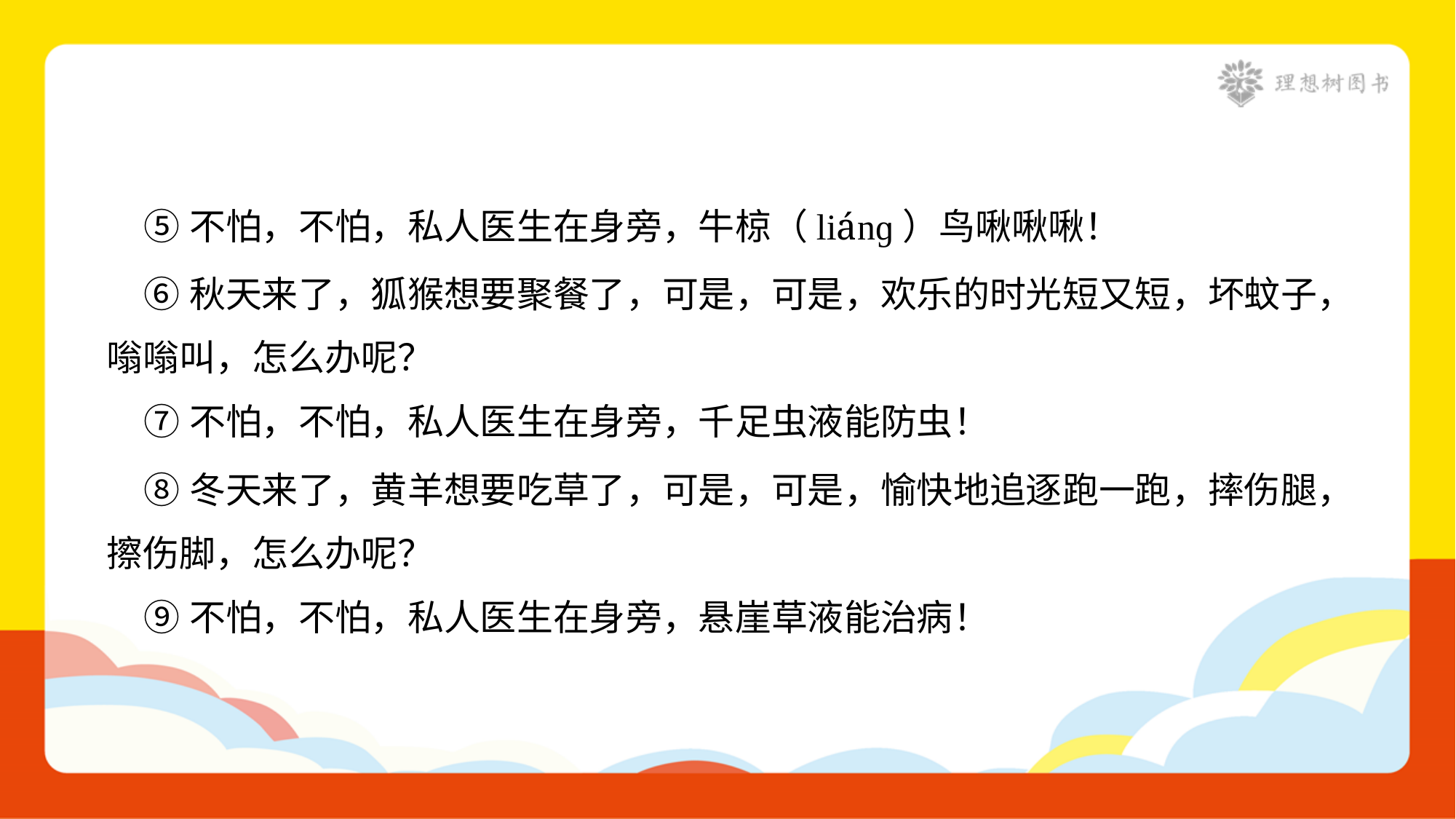

⑤不怕，不怕，私人医生在身旁，牛椋（liánɡ）鸟啾啾啾！
    ⑥秋天来了，狐猴想要聚餐了，可是，可是，欢乐的时光短又短，坏蚊子，
嗡嗡叫，怎么办呢？
    ⑦不怕，不怕，私人医生在身旁，千足虫液能防虫！
    ⑧冬天来了，黄羊想要吃草了，可是，可是，愉快地追逐跑一跑，摔伤腿，
擦伤脚，怎么办呢？
    ⑨不怕，不怕，私人医生在身旁，悬崖草液能治病！